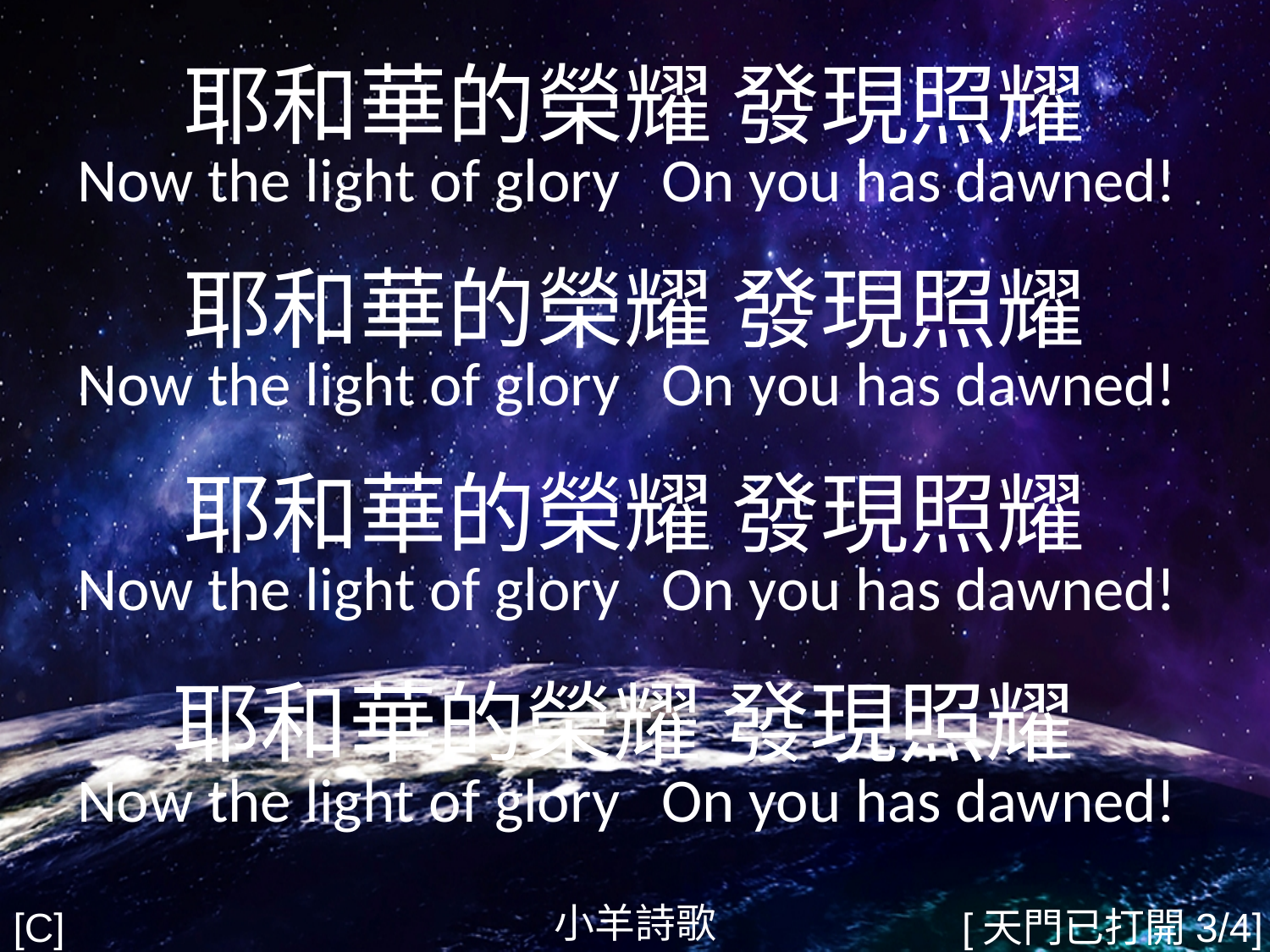

耶和華的榮耀 發現照耀
Now the light of glory   On you has dawned!

耶和華的榮耀 發現照耀
Now the light of glory   On you has dawned!

耶和華的榮耀 發現照耀
Now the light of glory   On you has dawned!

耶和華的榮耀 發現照耀
Now the light of glory   On you has dawned!
#

小羊詩歌
[C]
[天門已打開3/4]